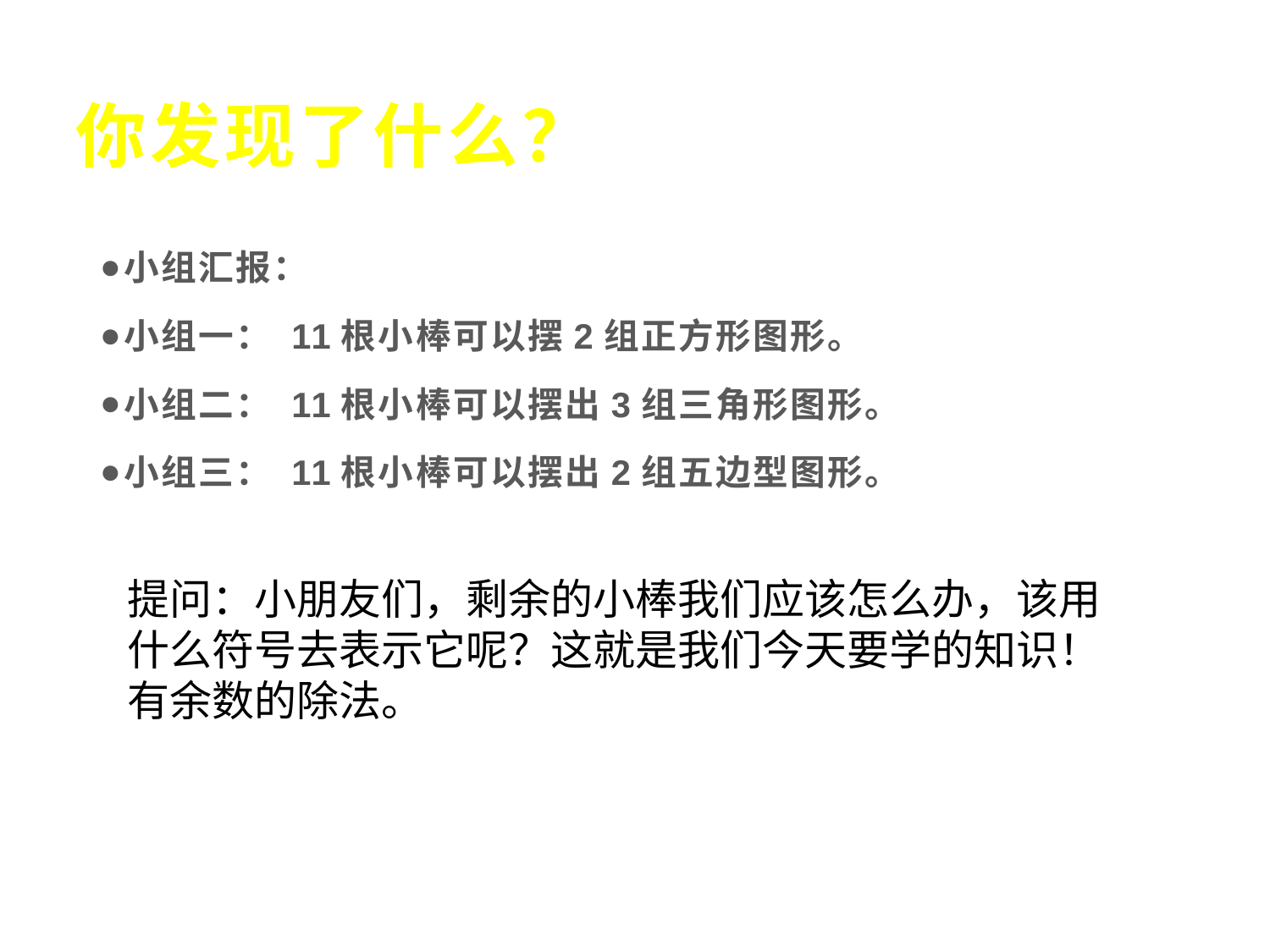

# 你发现了什么？
小组汇报：
小组一： 11根小棒可以摆2组正方形图形。
小组二： 11根小棒可以摆出3组三角形图形。
小组三： 11根小棒可以摆出2组五边型图形。
提问：小朋友们，剩余的小棒我们应该怎么办，该用什么符号去表示它呢？这就是我们今天要学的知识！有余数的除法。